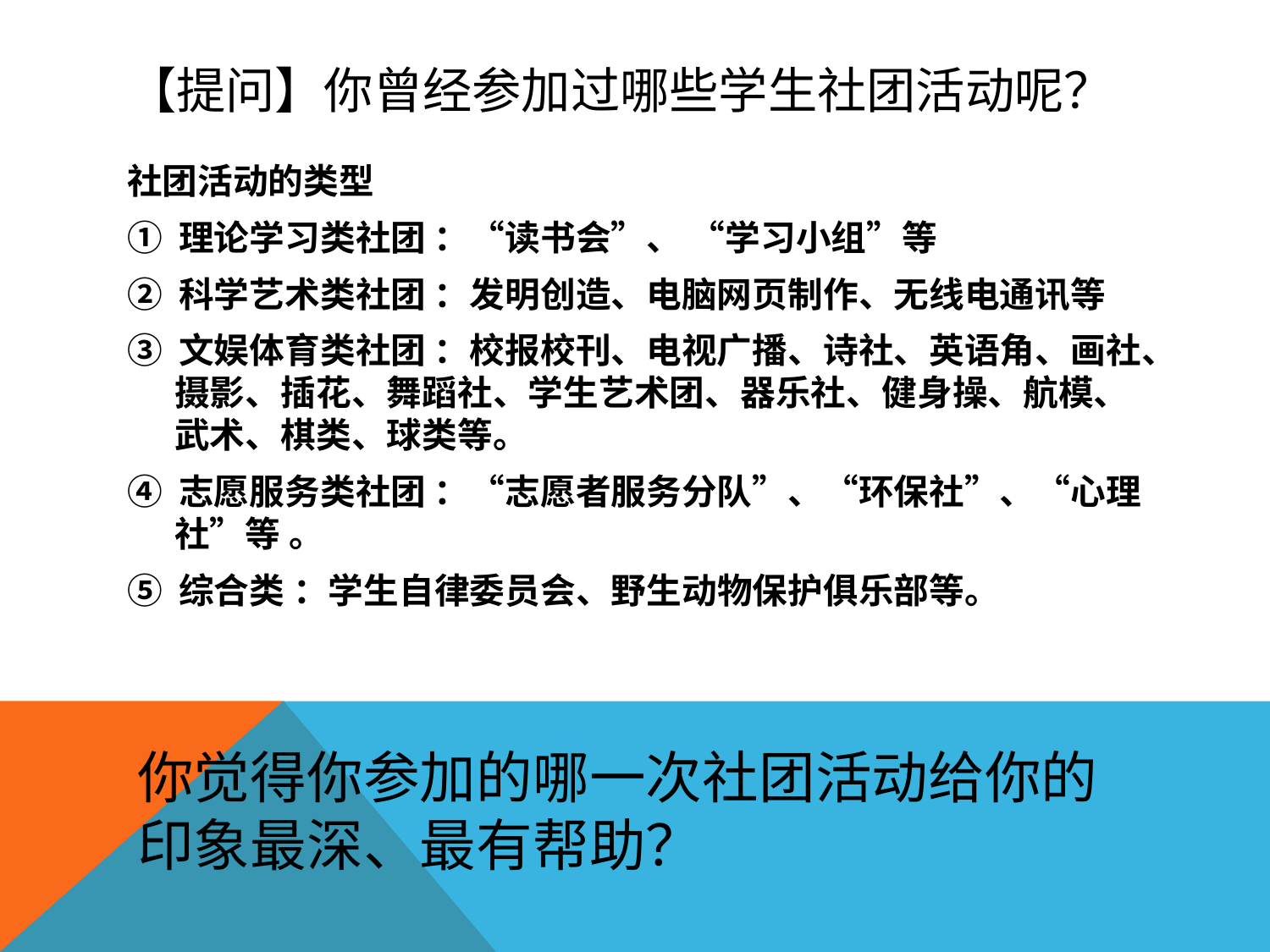

# 【提问】你曾经参加过哪些学生社团活动呢？
社团活动的类型
① 理论学习类社团 ：“读书会”、 “学习小组”等
② 科学艺术类社团 ：发明创造、电脑网页制作、无线电通讯等
③ 文娱体育类社团 ：校报校刊、电视广播、诗社、英语角、画社、摄影、插花、舞蹈社、学生艺术团、器乐社、健身操、航模、武术、棋类、球类等。
④ 志愿服务类社团 ：“志愿者服务分队”、“环保社”、“心理社”等 。
⑤ 综合类 ：学生自律委员会、野生动物保护俱乐部等。
你觉得你参加的哪一次社团活动给你的印象最深、最有帮助？